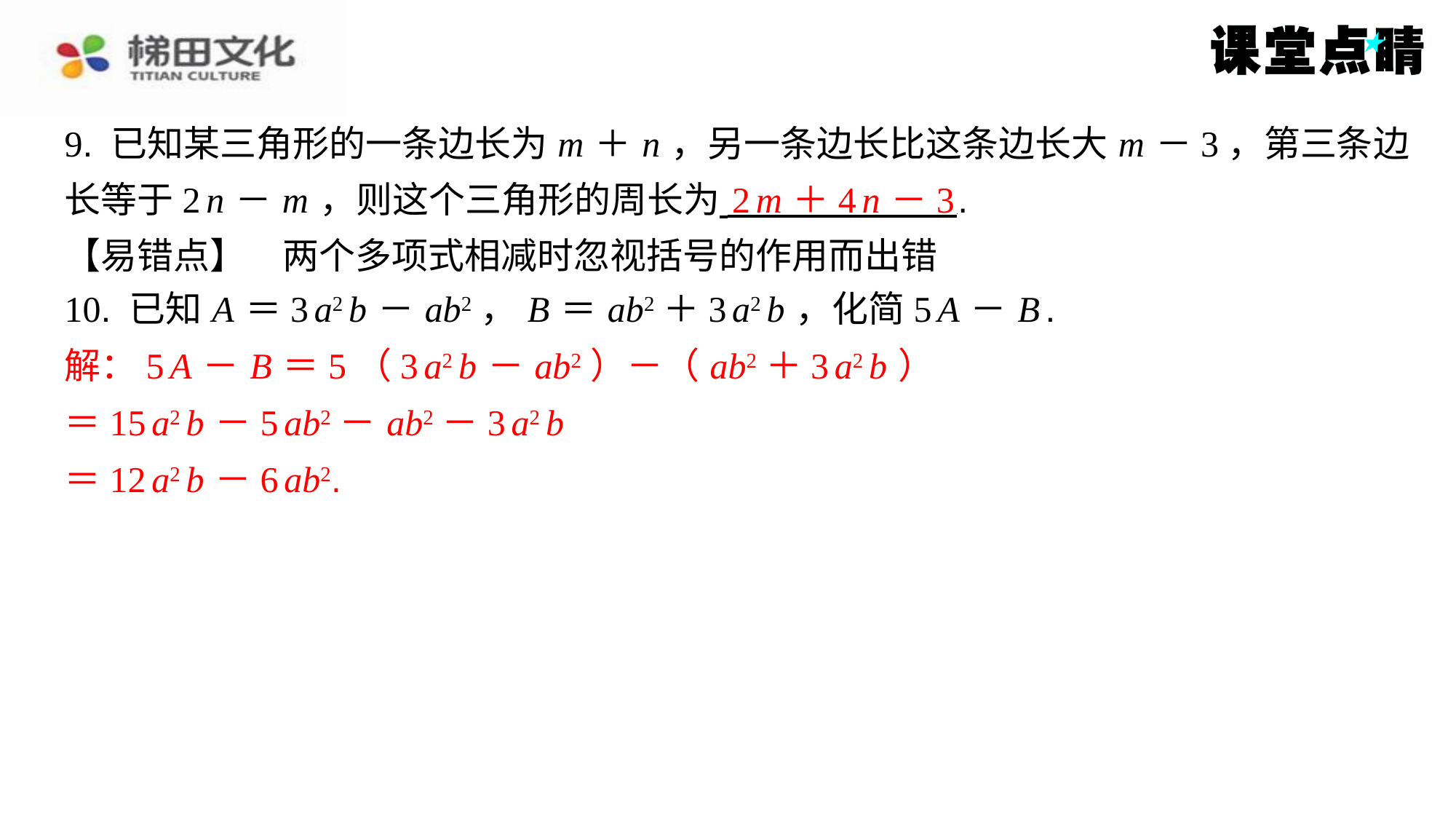

9. 已知某三角形的一条边长为 m ＋ n ，另一条边长比这条边长大 m －3，第三条边
长等于2 n － m ，则这个三角形的周长为                                    ⁠.
【易错点】　两个多项式相减时忽视括号的作用而出错
2 m ＋4 n －3
10. 已知 A ＝3 a2 b － ab2， B ＝ ab2＋3 a2 b ，化简5 A － B .
解：5 A － B ＝5（3 a2 b － ab2）－（ ab2＋3 a2 b ）
＝15 a2 b －5 ab2－ ab2－3 a2 b
＝12 a2 b －6 ab2.
解：5 A － B ＝5（3 a2 b － ab2）－（ ab2＋3 a2 b ）
＝15 a2 b －5 ab2－ ab2－3 a2 b
＝12 a2 b －6 ab2.